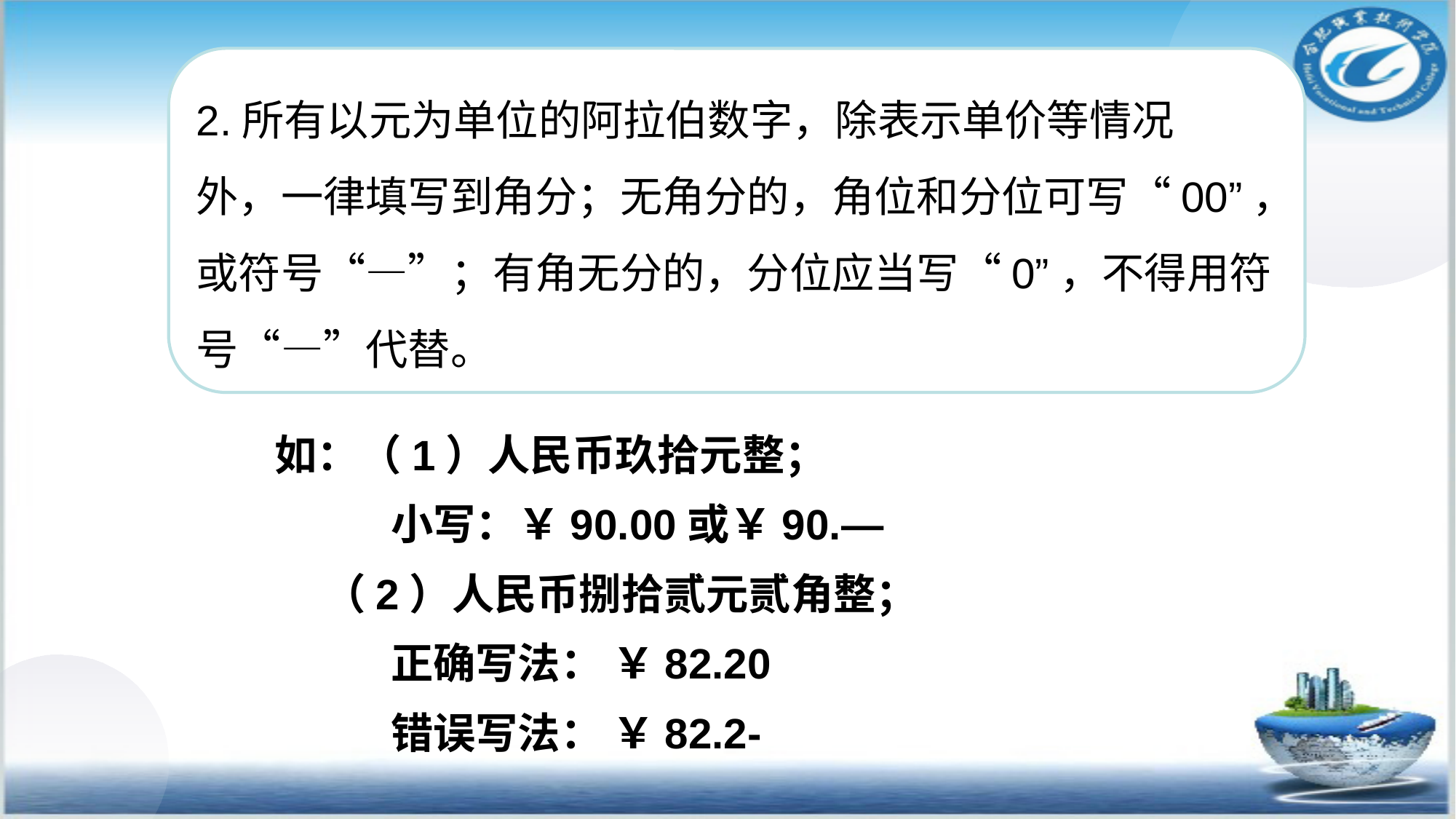

2.所有以元为单位的阿拉伯数字，除表示单价等情况
外，一律填写到角分；无角分的，角位和分位可写“00”，
或符号“—”；有角无分的，分位应当写“0”，不得用符
号“—”代替。

如：（1）人民币玖拾元整；
           小写：￥90.00或￥90.—
    （2）人民币捌拾贰元贰角整；
           正确写法： ￥82.20
           错误写法： ￥82.2-